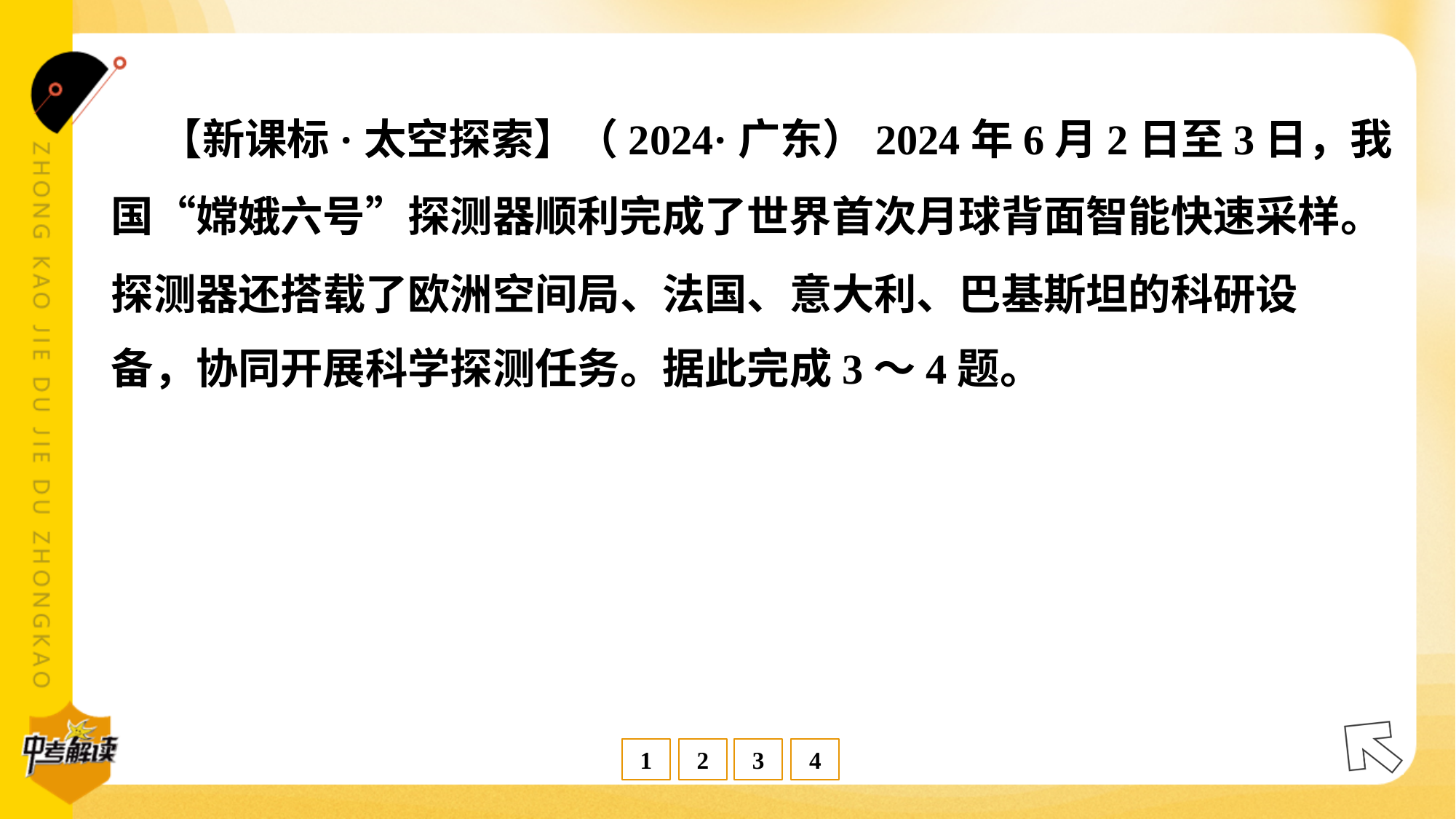

【新课标·太空探索】（2024·广东）2024年6月2日至3日，我
国“嫦娥六号”探测器顺利完成了世界首次月球背面智能快速采样。
探测器还搭载了欧洲空间局、法国、意大利、巴基斯坦的科研设
备，协同开展科学探测任务。据此完成3～4题。